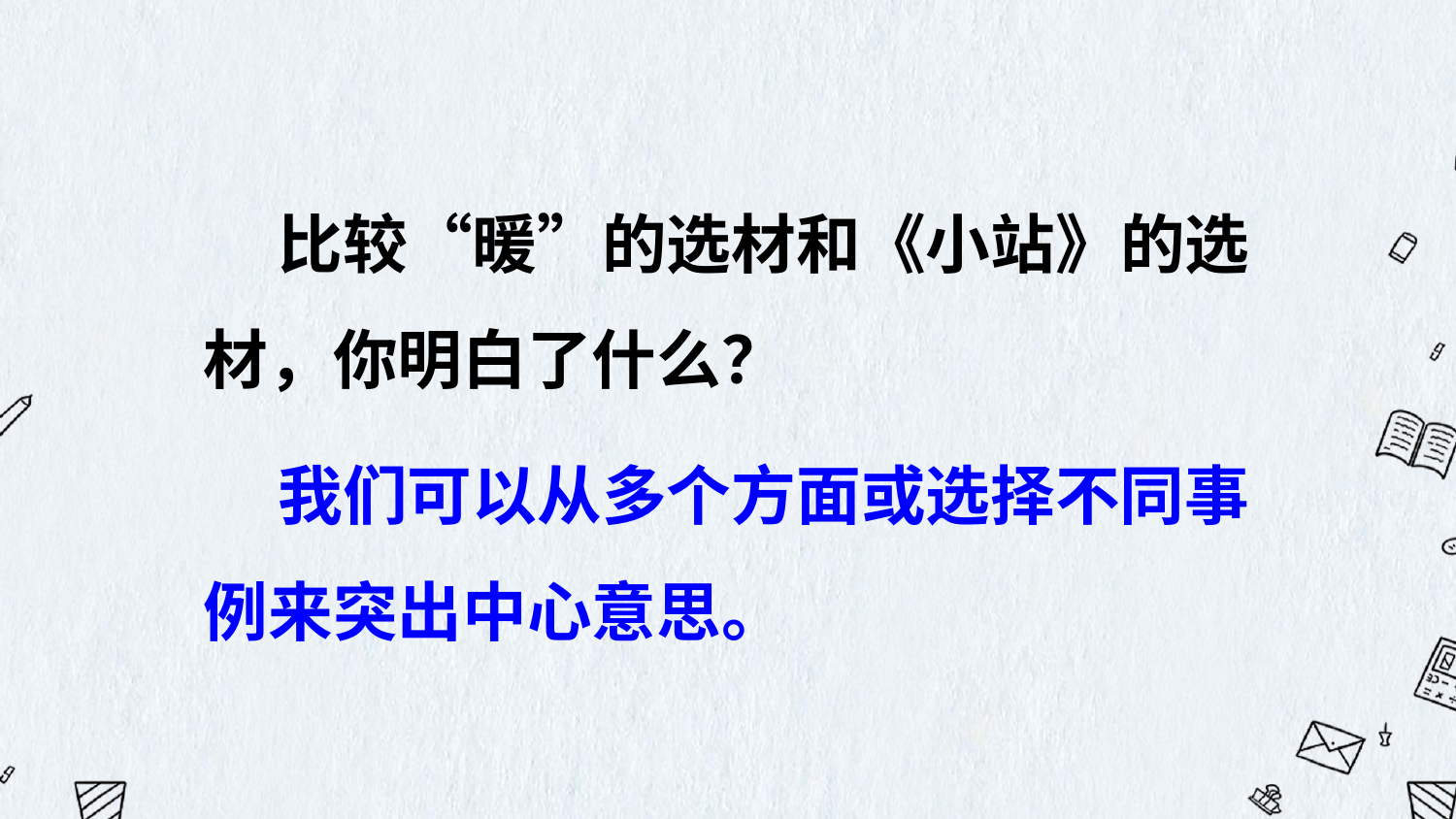

比较“暖”的选材和《小站》的选材，你明白了什么？
    我们可以从多个方面或选择不同事例来突出中心意思。